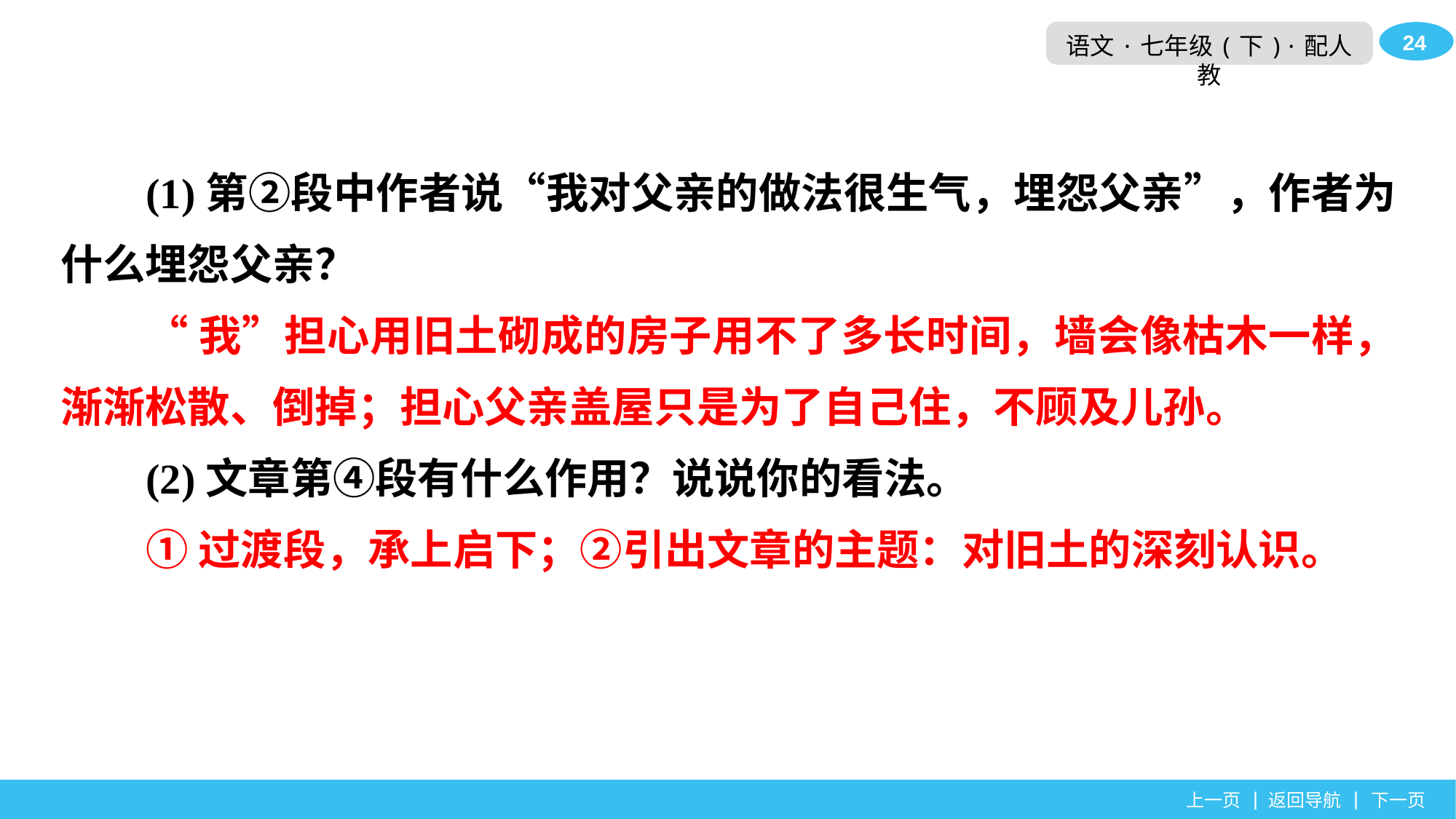

(1)第②段中作者说“我对父亲的做法很生气，埋怨父亲”，作者为什么埋怨父亲？
“我”担心用旧土砌成的房子用不了多长时间，墙会像枯木一样，渐渐松散、倒掉；担心父亲盖屋只是为了自己住，不顾及儿孙。
(2)文章第④段有什么作用？说说你的看法。
①过渡段，承上启下；②引出文章的主题：对旧土的深刻认识。